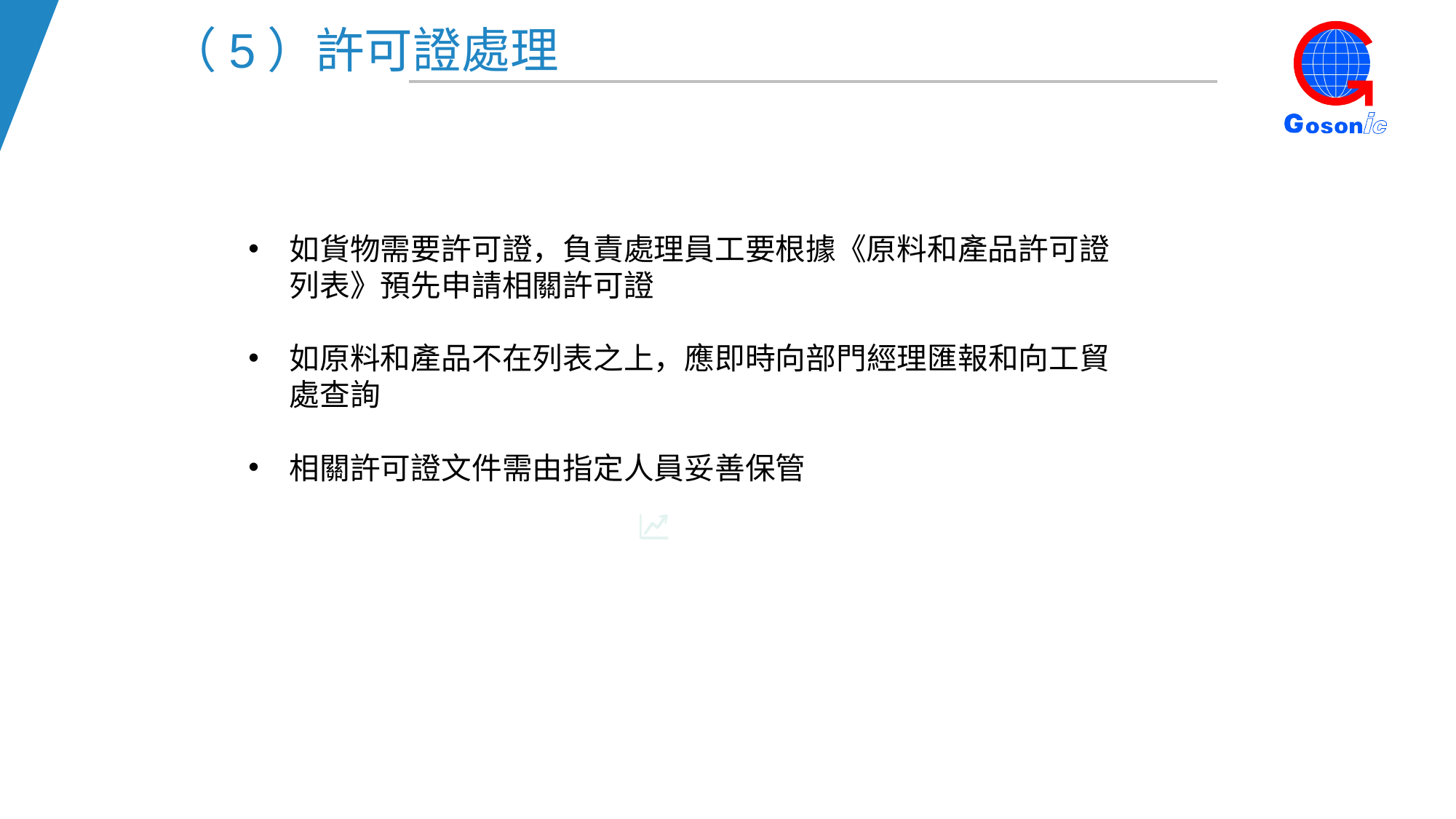

（5）許可證處理
如貨物需要許可證，負責處理員工要根據《原料和產品許可證列表》預先申請相關許可證

如原料和產品不在列表之上，應即時向部門經理匯報和向工貿處查詢

相關許可證文件需由指定人員妥善保管